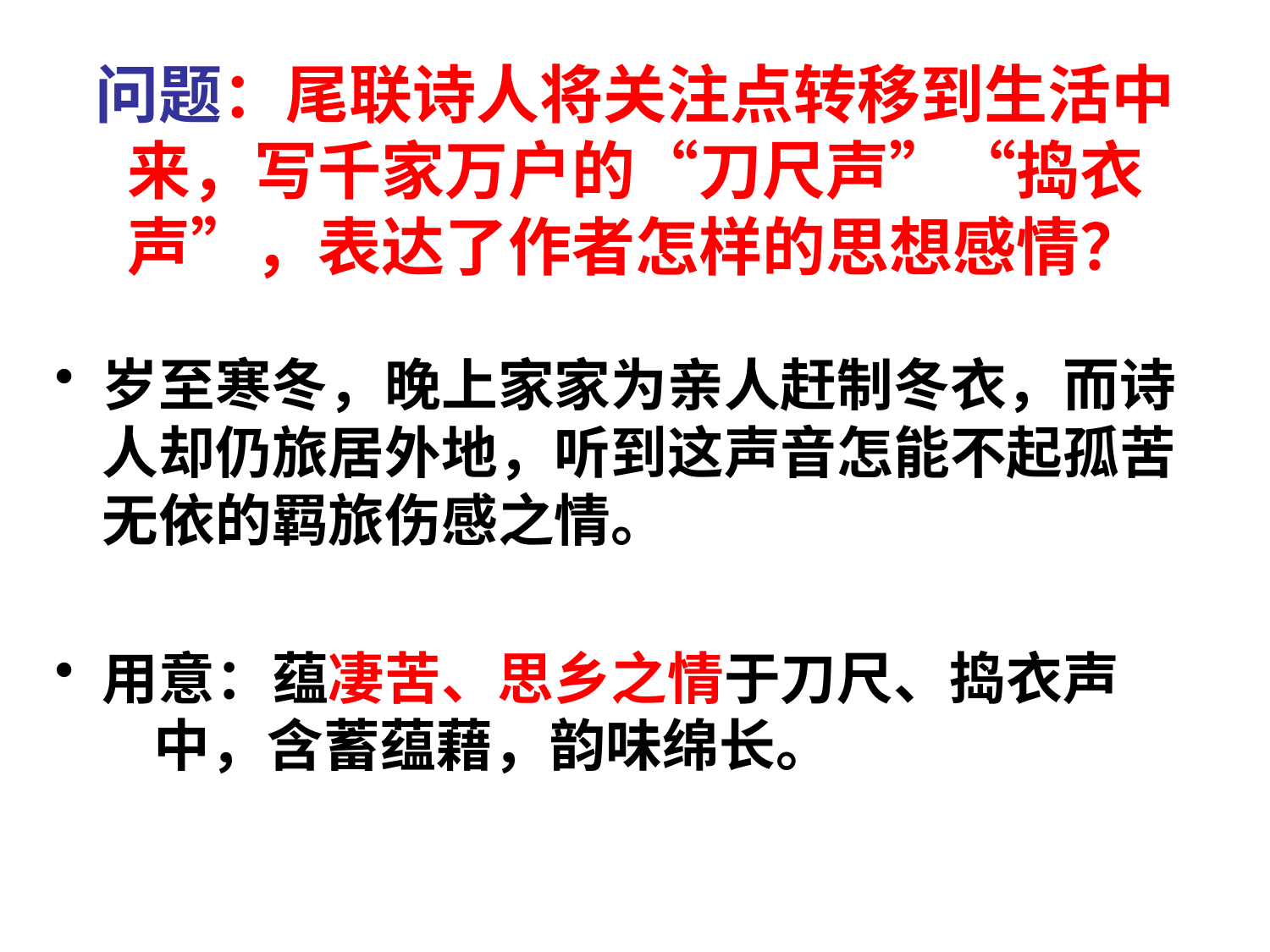

# 问题：尾联诗人将关注点转移到生活中来，写千家万户的“刀尺声”“捣衣声”，表达了作者怎样的思想感情？
岁至寒冬，晚上家家为亲人赶制冬衣，而诗人却仍旅居外地，听到这声音怎能不起孤苦无依的羁旅伤感之情。

用意：蕴凄苦、思乡之情于刀尺、捣衣声            中，含蓄蕴藉，韵味绵长。